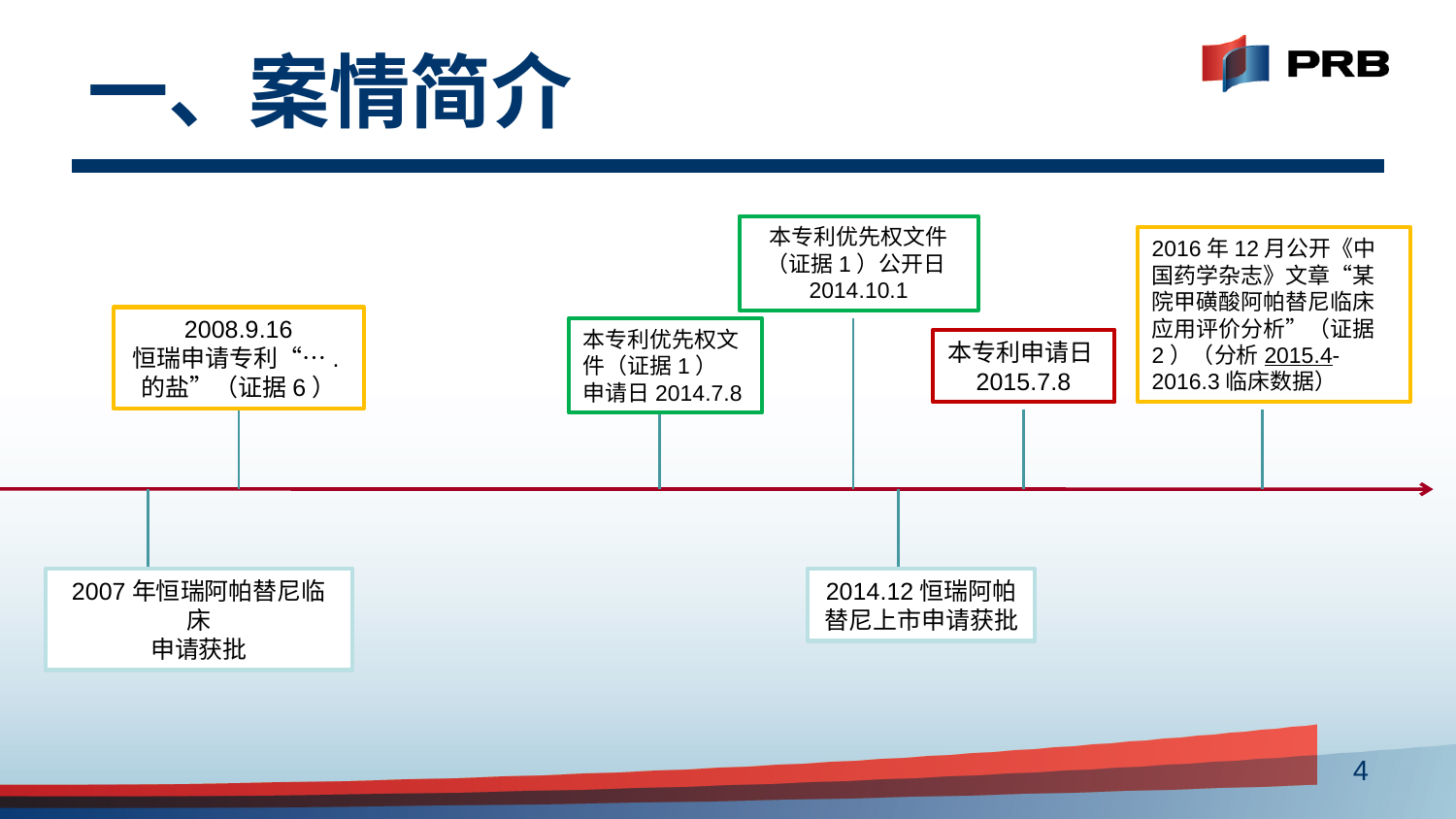

# 一、案情简介
本专利优先权文件（证据1）公开日2014.10.1
2016年12月公开《中国药学杂志》文章“某院甲磺酸阿帕替尼临床应用评价分析”（证据2）（分析2015.4-2016.3临床数据）
2008.9.16
恒瑞申请专利“….的盐”（证据6）
本专利优先权文件（证据1）
申请日2014.7.8
本专利申请日2015.7.8
2007年恒瑞阿帕替尼临床
申请获批
2014.12恒瑞阿帕替尼上市申请获批
4